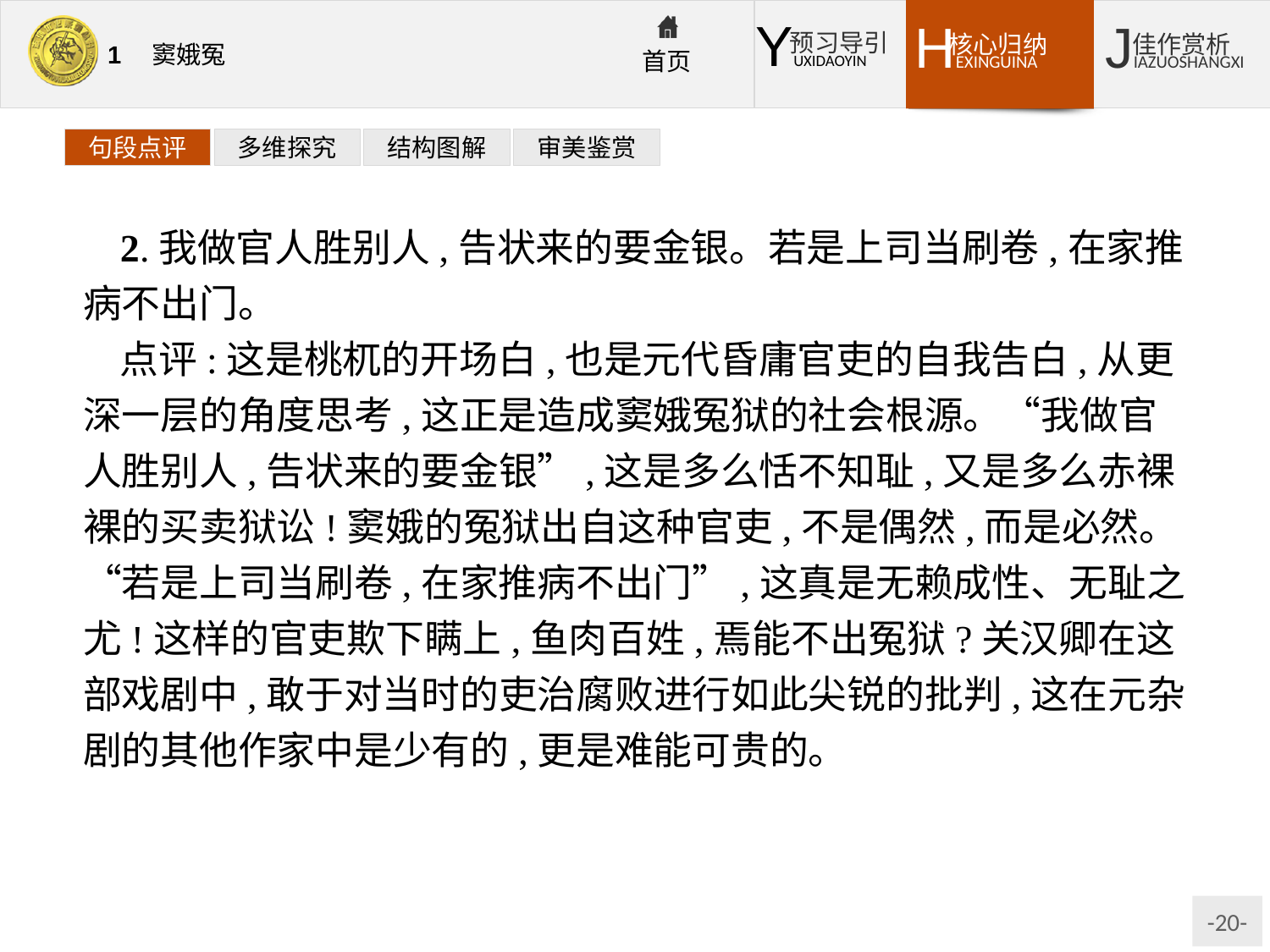

句段点评
多维探究
结构图解
审美鉴赏
2.我做官人胜别人,告状来的要金银。若是上司当刷卷,在家推病不出门。
点评:这是桃杌的开场白,也是元代昏庸官吏的自我告白,从更深一层的角度思考,这正是造成窦娥冤狱的社会根源。“我做官人胜别人,告状来的要金银”,这是多么恬不知耻,又是多么赤裸裸的买卖狱讼!窦娥的冤狱出自这种官吏,不是偶然,而是必然。“若是上司当刷卷,在家推病不出门”,这真是无赖成性、无耻之尤!这样的官吏欺下瞒上,鱼肉百姓,焉能不出冤狱?关汉卿在这部戏剧中,敢于对当时的吏治腐败进行如此尖锐的批判,这在元杂剧的其他作家中是少有的,更是难能可贵的。